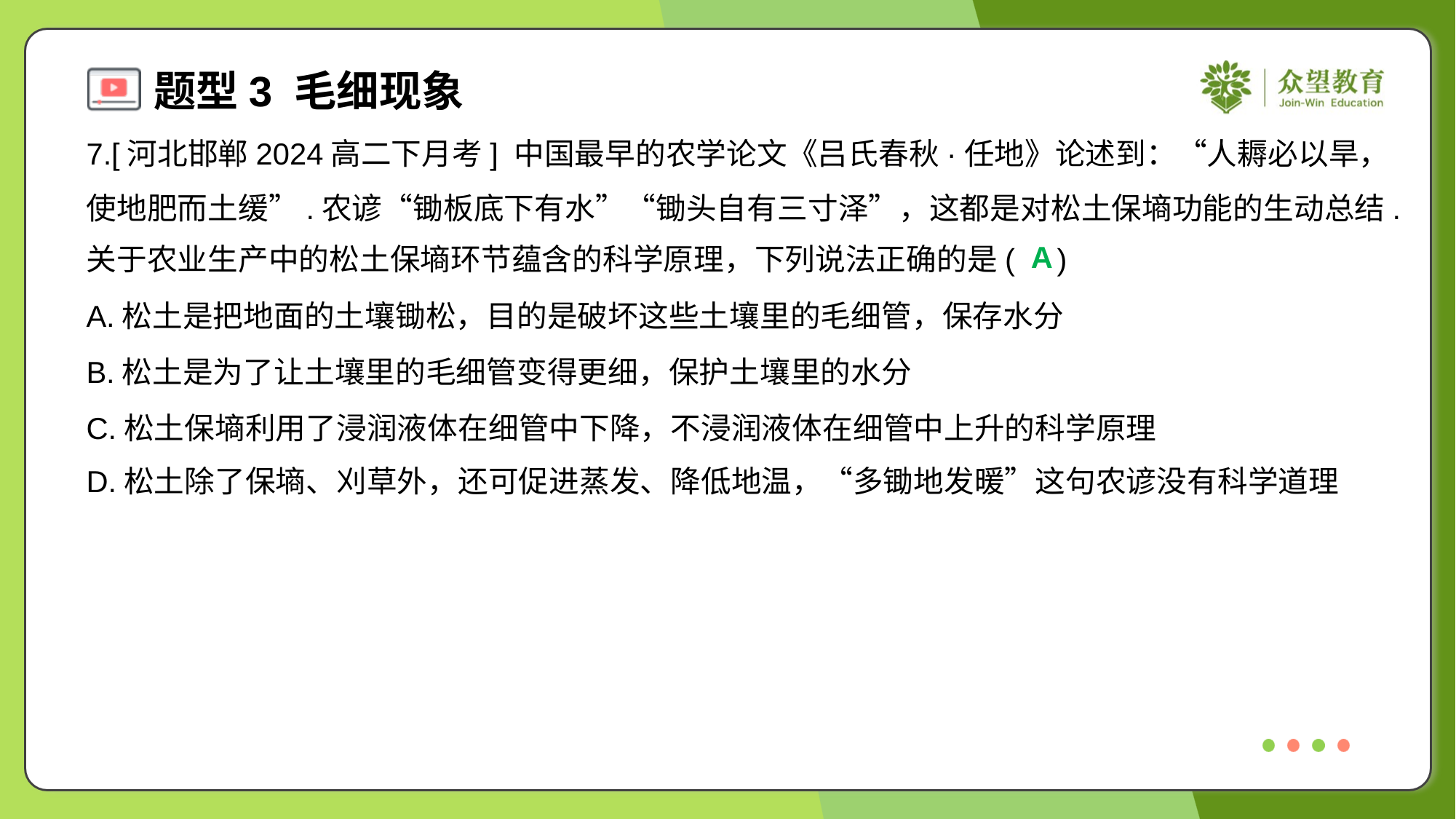

7.[河北邯郸2024高二下月考] 中国最早的农学论文《吕氏春秋·任地》论述到：“人耨必以旱，
使地肥而土缓”.农谚“锄板底下有水”“锄头自有三寸泽”，这都是对松土保墒功能的生动总结.
关于农业生产中的松土保墒环节蕴含的科学原理，下列说法正确的是(     )
A
A.松土是把地面的土壤锄松，目的是破坏这些土壤里的毛细管，保存水分
B.松土是为了让土壤里的毛细管变得更细，保护土壤里的水分
C.松土保墒利用了浸润液体在细管中下降，不浸润液体在细管中上升的科学原理
D.松土除了保墒、刈草外，还可促进蒸发、降低地温，“多锄地发暖”这句农谚没有科学道理